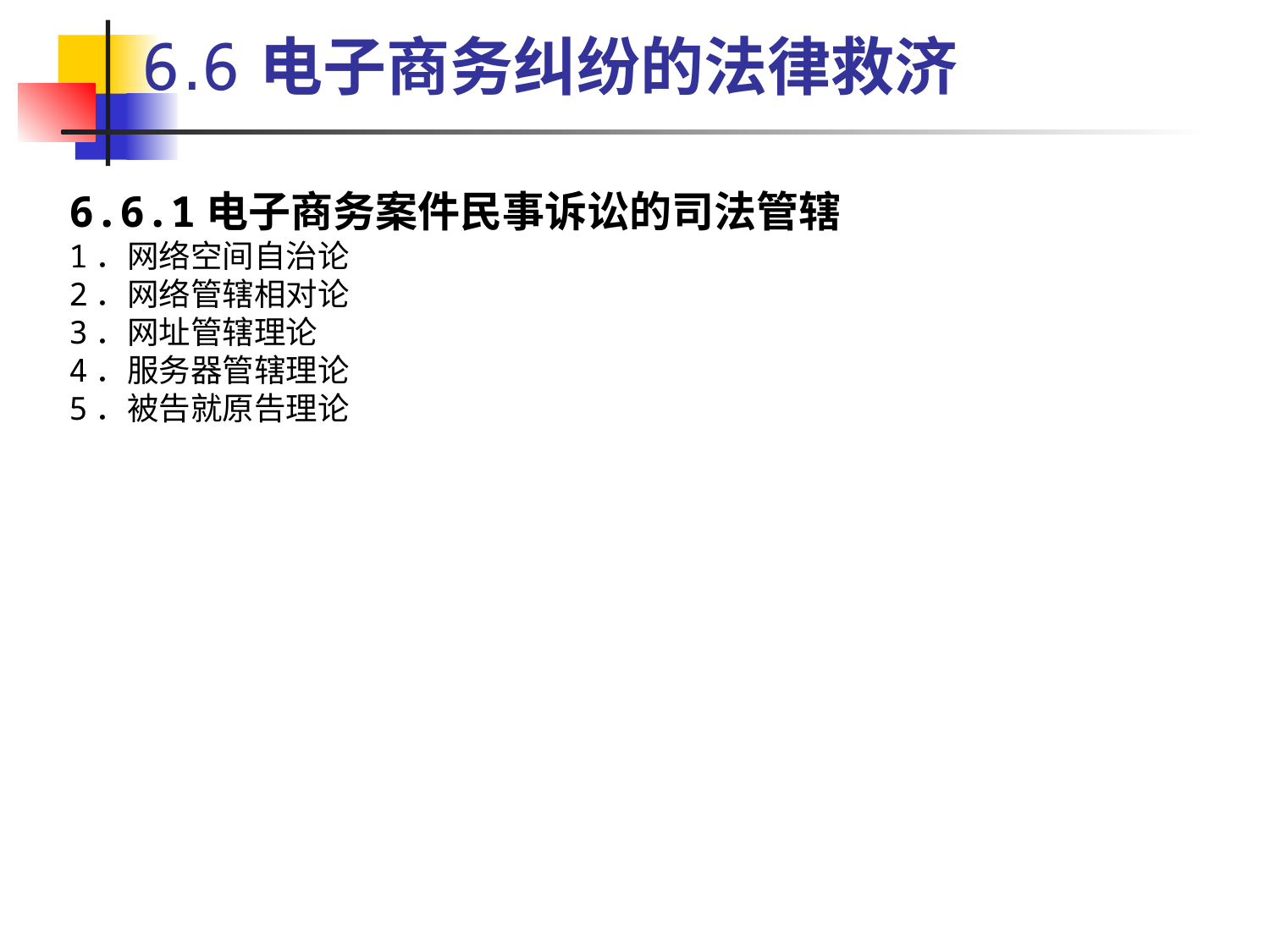

6.6电子商务纠纷的法律救济
6.6.1电子商务案件民事诉讼的司法管辖
1．网络空间自治论
2．网络管辖相对论
3．网址管辖理论
4．服务器管辖理论
5．被告就原告理论